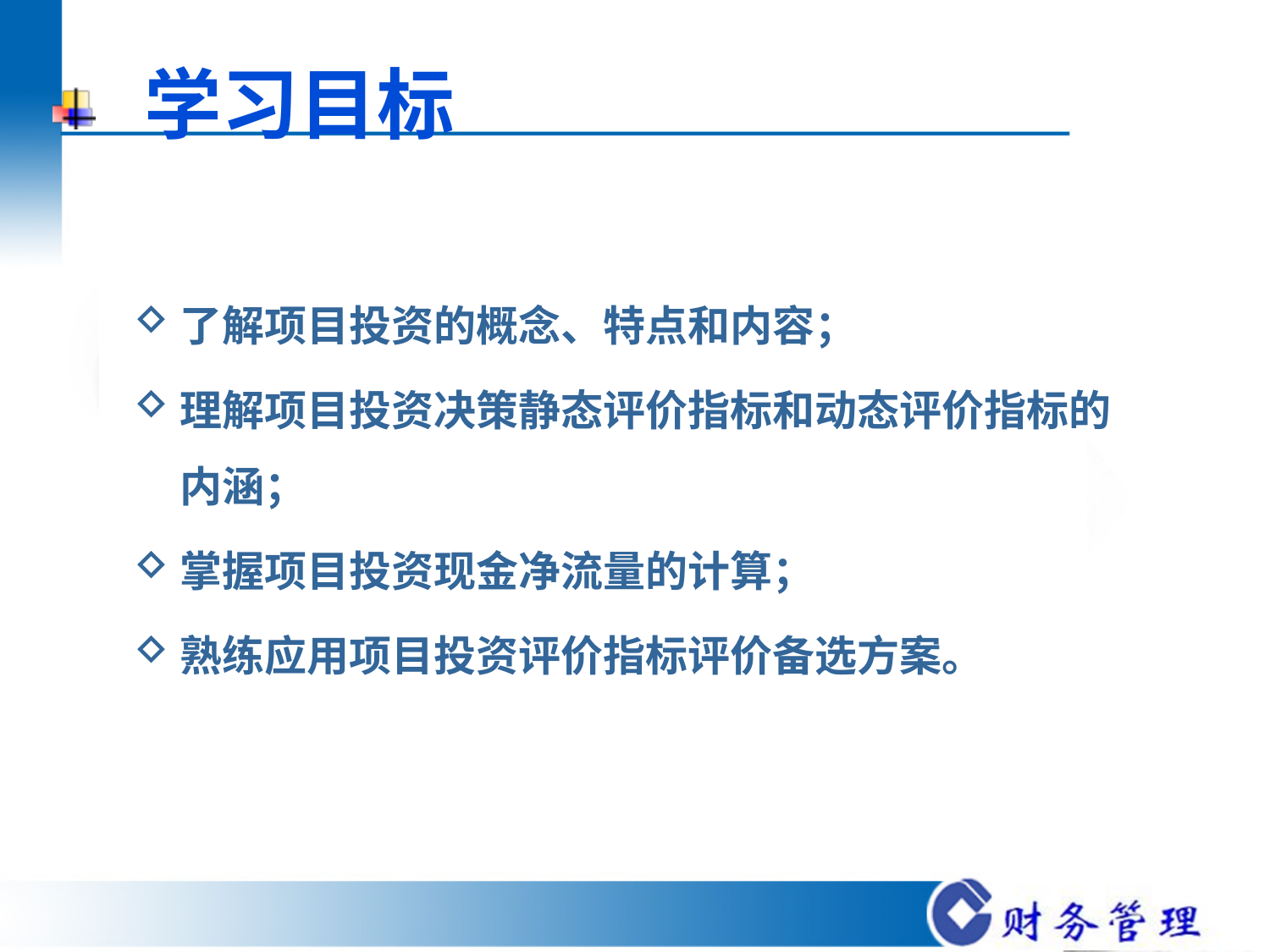

学习目标
了解项目投资的概念、特点和内容；
理解项目投资决策静态评价指标和动态评价指标的内涵；
掌握项目投资现金净流量的计算；
熟练应用项目投资评价指标评价备选方案。